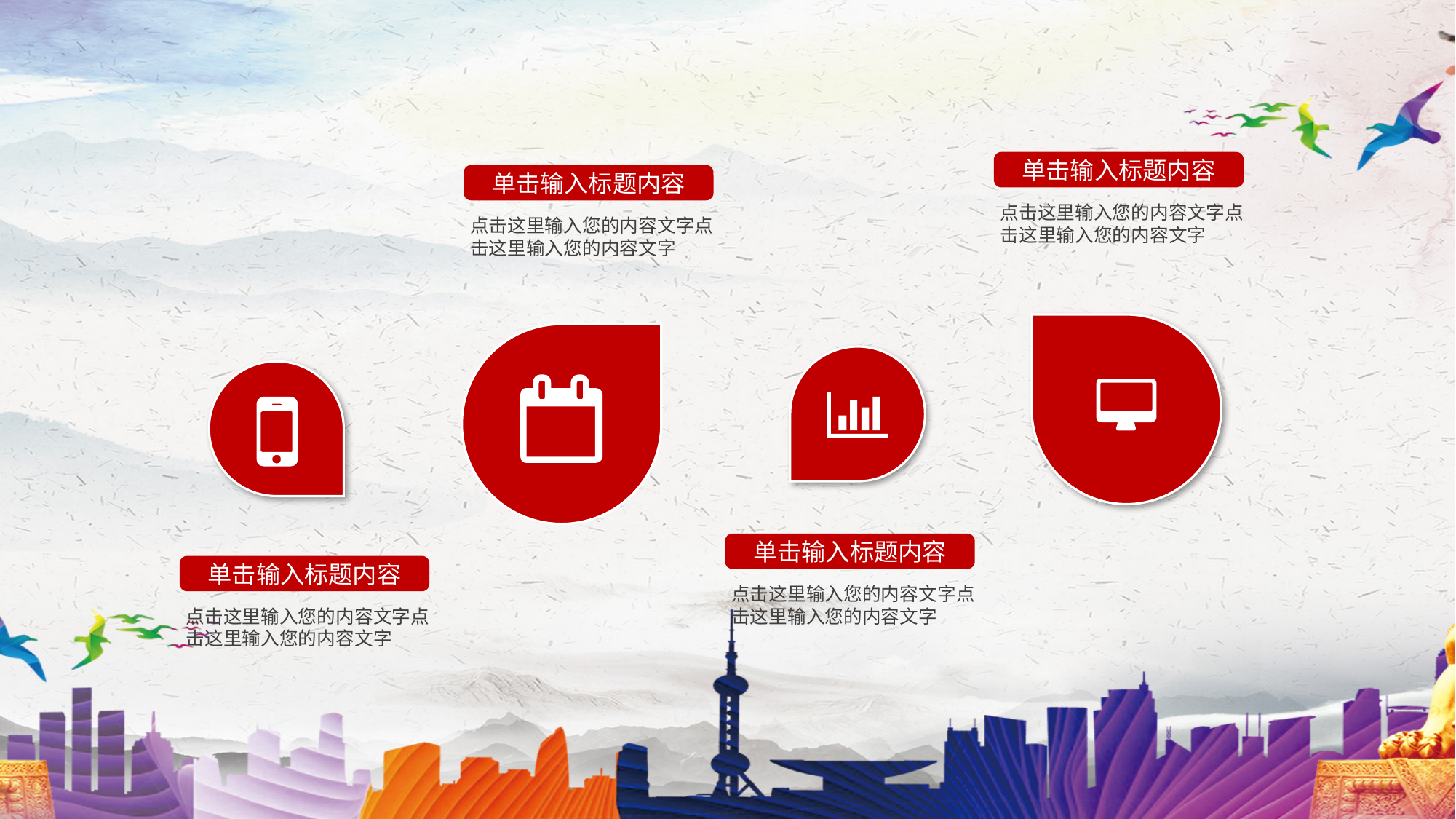

单击输入标题内容
点击这里输入您的内容文字点击这里输入您的内容文字
单击输入标题内容
点击这里输入您的内容文字点击这里输入您的内容文字

单击输入标题内容
点击这里输入您的内容文字点击这里输入您的内容文字
单击输入标题内容
点击这里输入您的内容文字点击这里输入您的内容文字